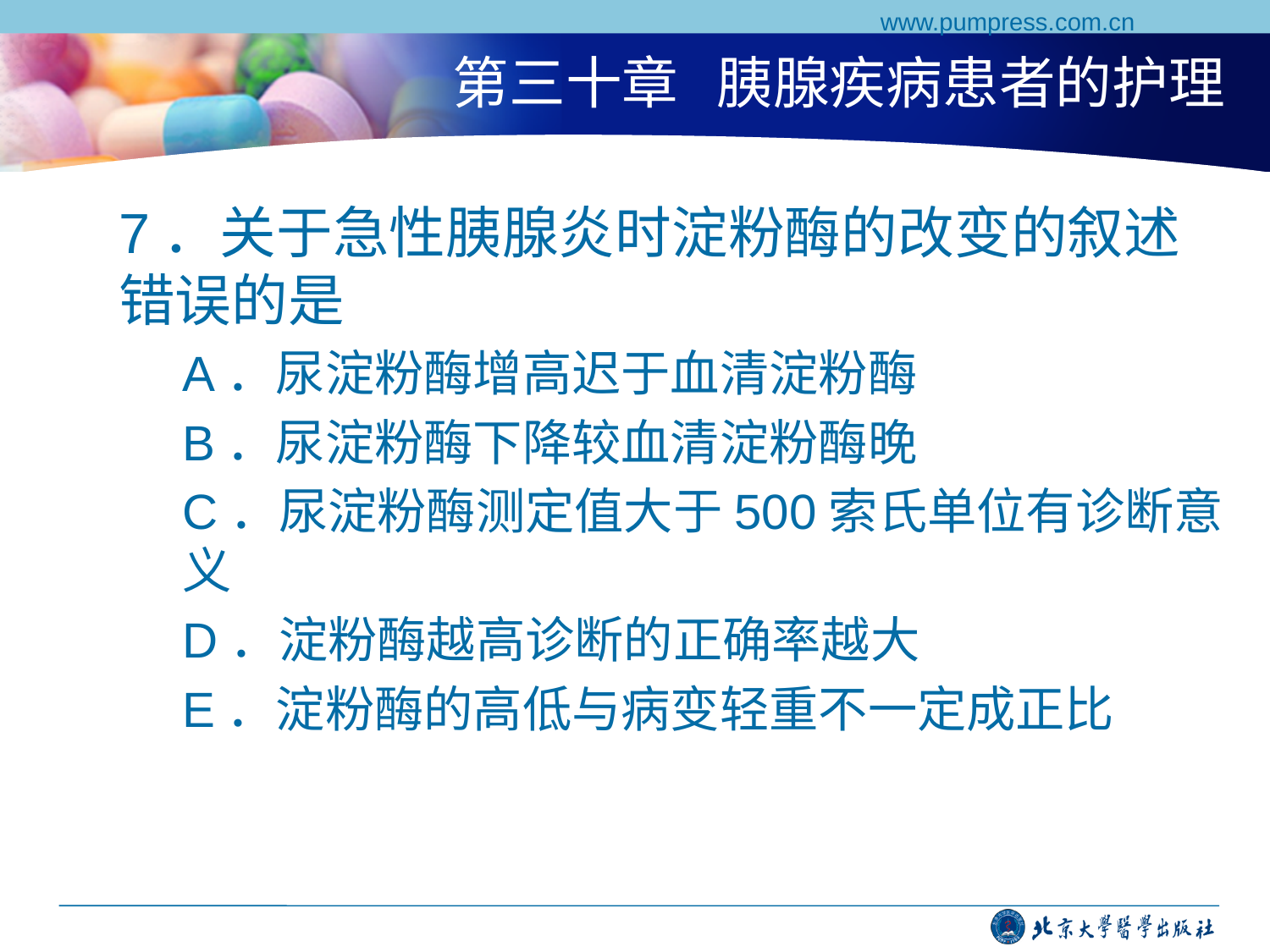

www.pumpress.com.cn
# 第三十章   胰腺疾病患者的护理
7．关于急性胰腺炎时淀粉酶的改变的叙述错误的是
A．尿淀粉酶增高迟于血清淀粉酶
B．尿淀粉酶下降较血清淀粉酶晚
C．尿淀粉酶测定值大于500索氏单位有诊断意义
D．淀粉酶越高诊断的正确率越大
E．淀粉酶的高低与病变轻重不一定成正比